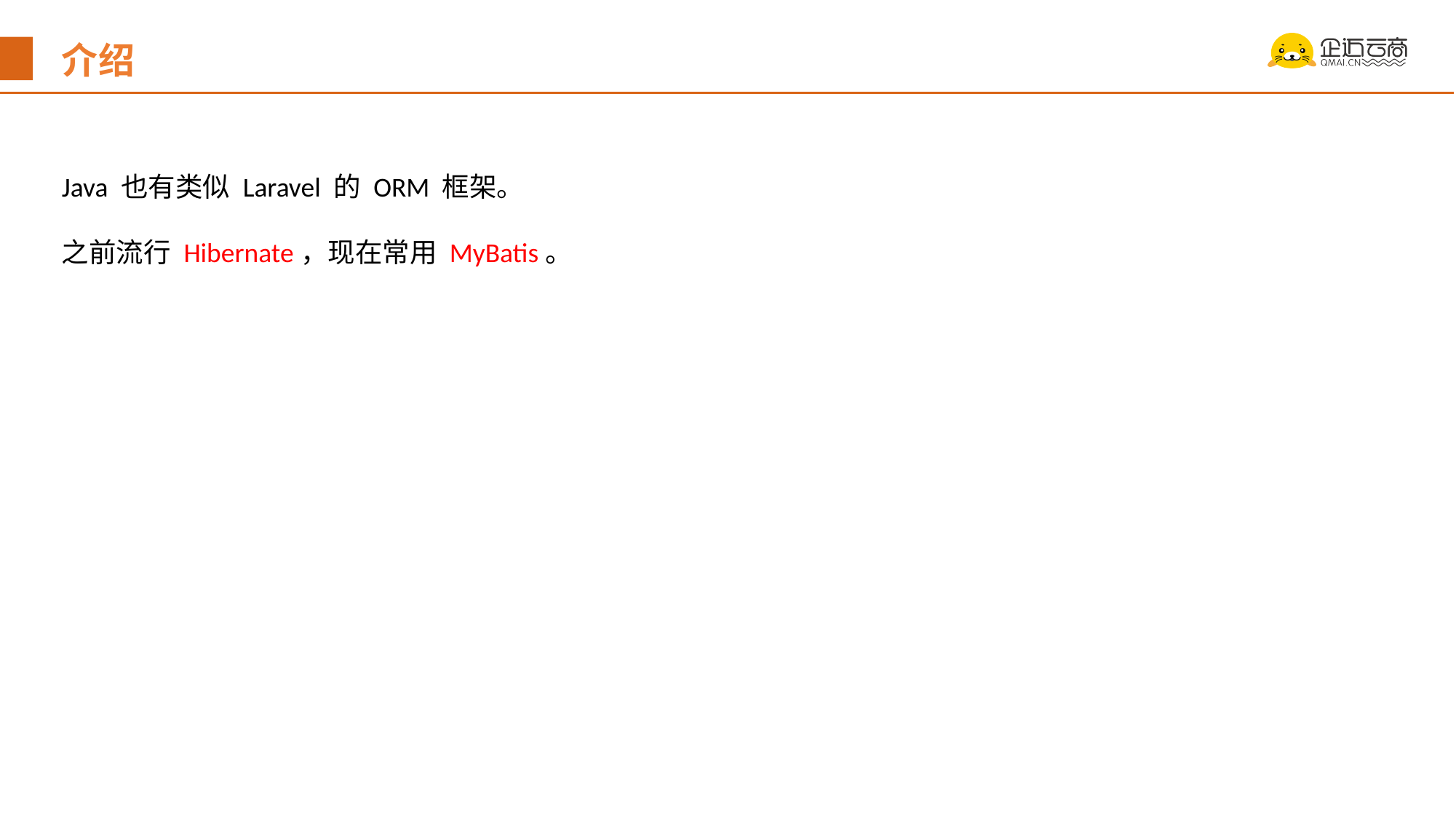

介绍

Java 也有类似 Laravel 的 ORM 框架。

之前流行 Hibernate，现在常用 MyBatis。